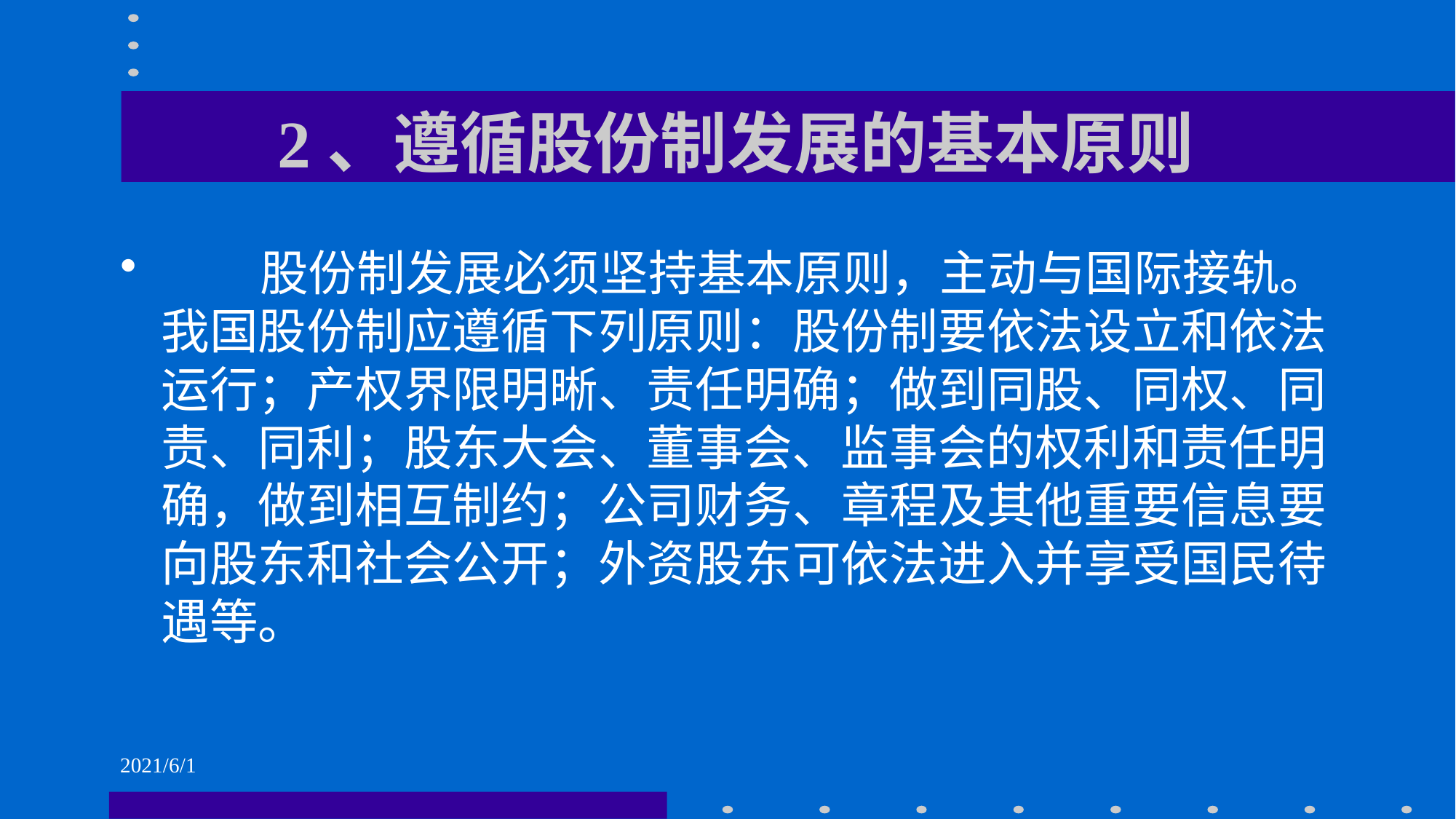

# 2、遵循股份制发展的基本原则
        股份制发展必须坚持基本原则，主动与国际接轨。我国股份制应遵循下列原则：股份制要依法设立和依法运行；产权界限明晰、责任明确；做到同股、同权、同责、同利；股东大会、董事会、监事会的权利和责任明确，做到相互制约；公司财务、章程及其他重要信息要向股东和社会公开；外资股东可依法进入并享受国民待遇等。
2021/6/1